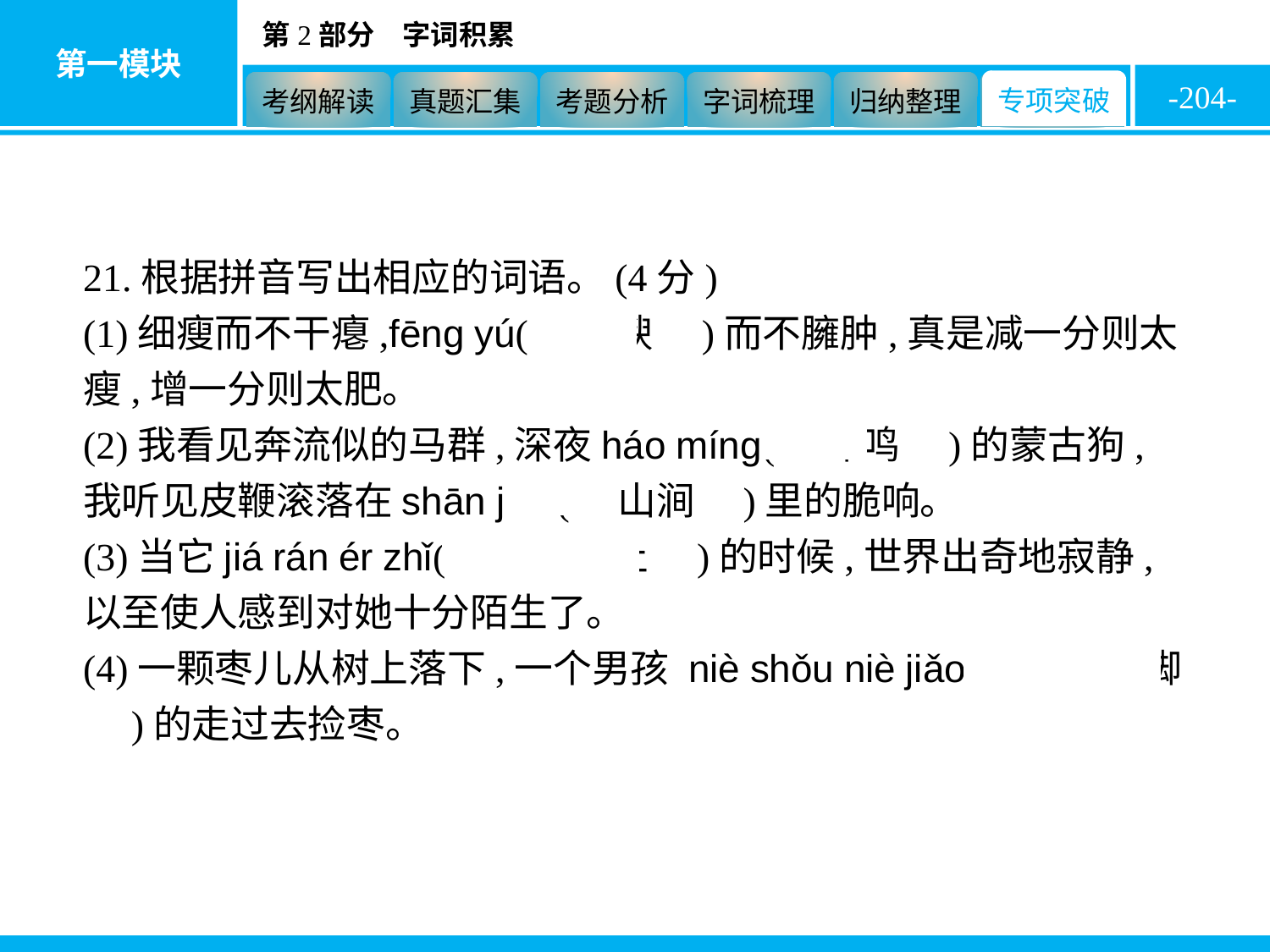

-204-
21.根据拼音写出相应的词语。(4分)
(1)细瘦而不干瘪,fēng yú(　丰腴　)而不臃肿,真是减一分则太瘦,增一分则太肥。
(2)我看见奔流似的马群,深夜háo míng(　嗥鸣　)的蒙古狗,我听见皮鞭滚落在shān jiàn(　山涧　)里的脆响。
(3)当它jiá rán ér zhǐ(　戛然而止　)的时候,世界出奇地寂静,以至使人感到对她十分陌生了。
(4)一颗枣儿从树上落下,一个男孩 niè shǒu niè jiǎo(　蹑手蹑脚　)的走过去捡枣。